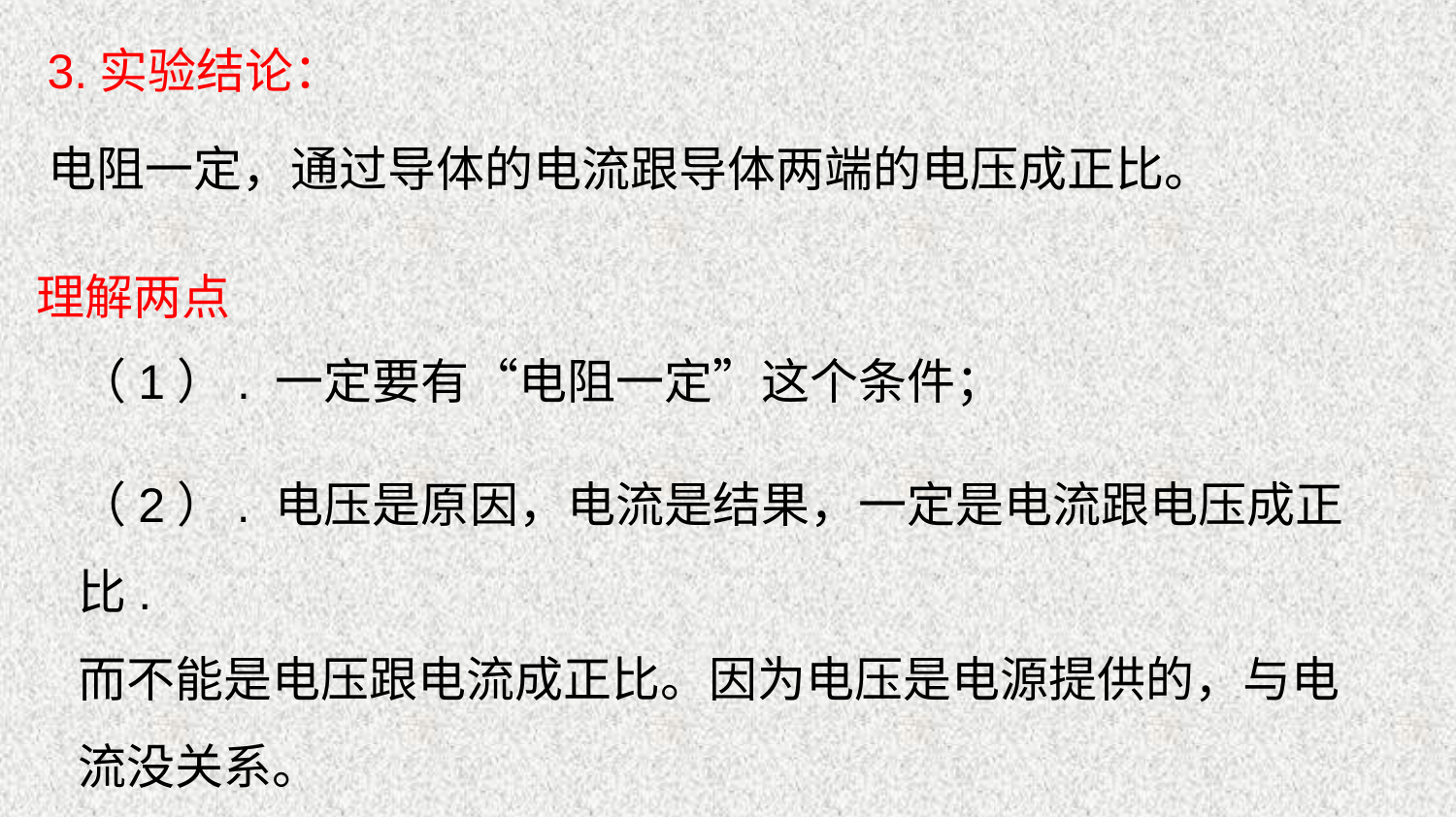

3.实验结论：
电阻一定，通过导体的电流跟导体两端的电压成正比。
理解两点
（1）. 一定要有“电阻一定”这个条件；
（2）. 电压是原因，电流是结果，一定是电流跟电压成正比.
而不能是电压跟电流成正比。因为电压是电源提供的，与电流没关系。